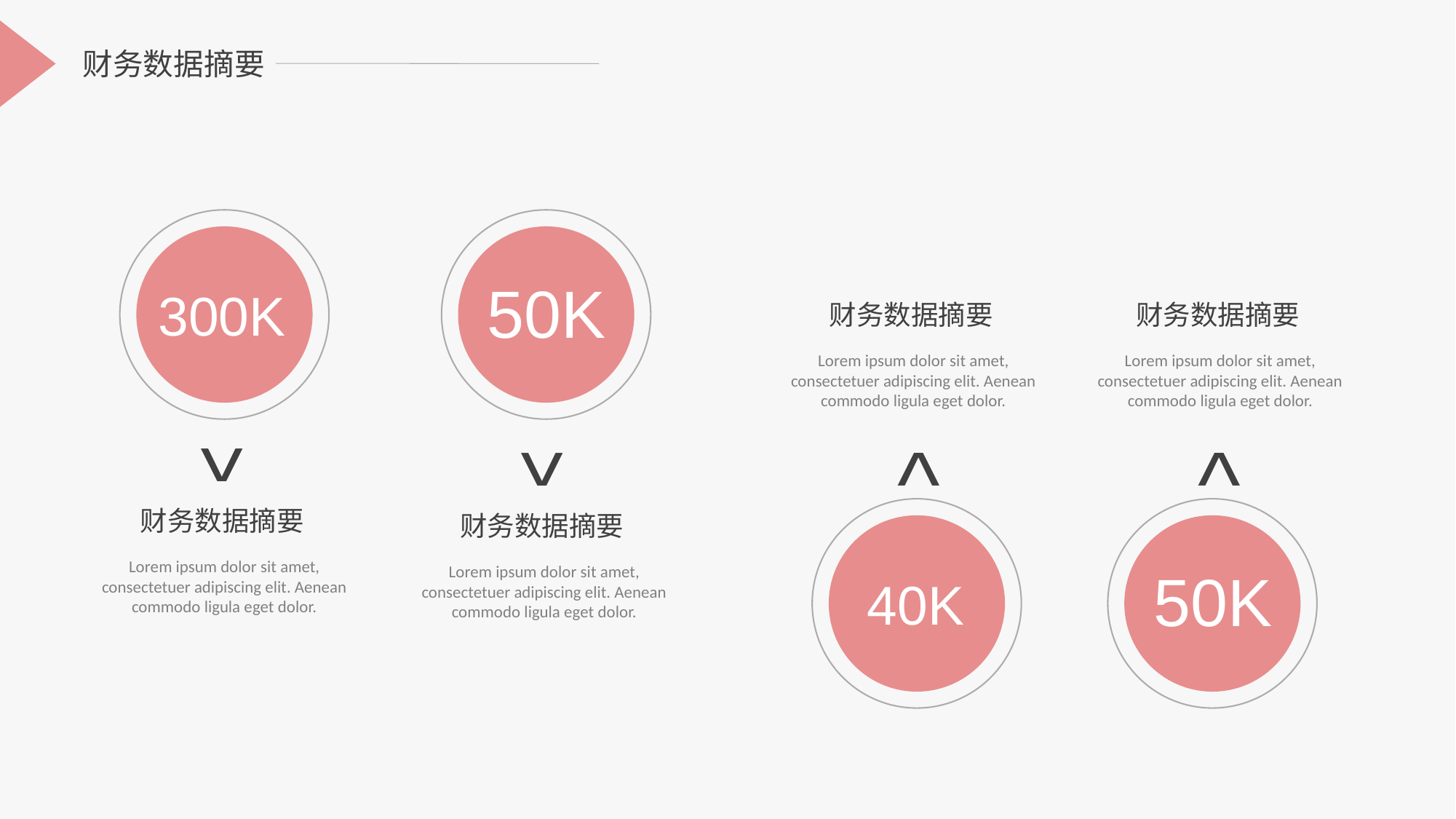

财务数据摘要

50K
300K
财务数据摘要
财务数据摘要
Lorem ipsum dolor sit amet, consectetuer adipiscing elit. Aenean commodo ligula eget dolor.
Lorem ipsum dolor sit amet, consectetuer adipiscing elit. Aenean commodo ligula eget dolor.
^
^
^
^
财务数据摘要

财务数据摘要

Lorem ipsum dolor sit amet, consectetuer adipiscing elit. Aenean commodo ligula eget dolor.
50K
Lorem ipsum dolor sit amet, consectetuer adipiscing elit. Aenean commodo ligula eget dolor.
40K